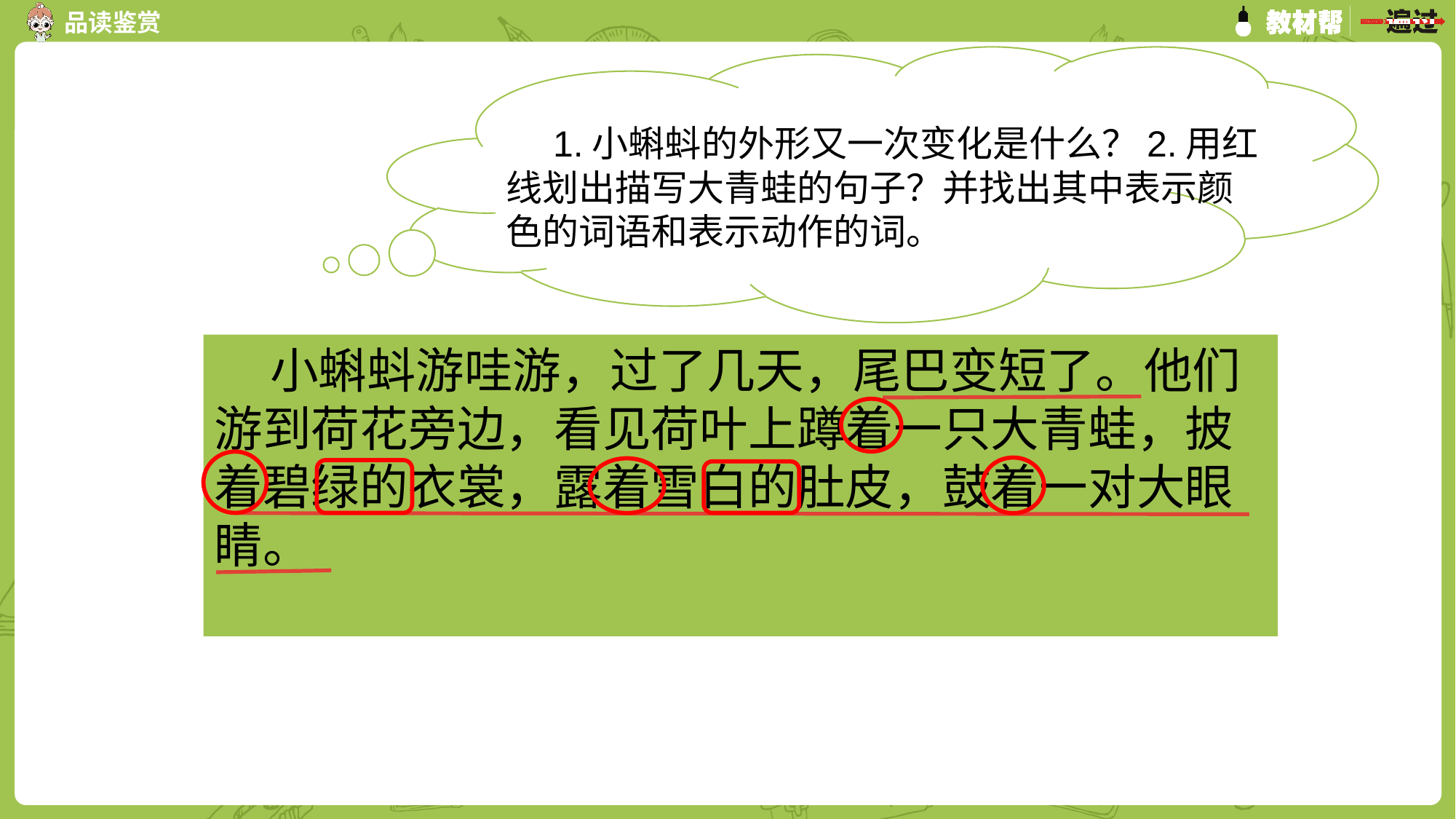

1.小蝌蚪的外形又一次变化是什么？2.用红线划出描写大青蛙的句子？并找出其中表示颜色的词语和表示动作的词。
    小蝌蚪游哇游，过了几天，尾巴变短了。他们游到荷花旁边，看见荷叶上蹲着一只大青蛙，披着碧绿的衣裳，露着雪白的肚皮，鼓着一对大眼睛。